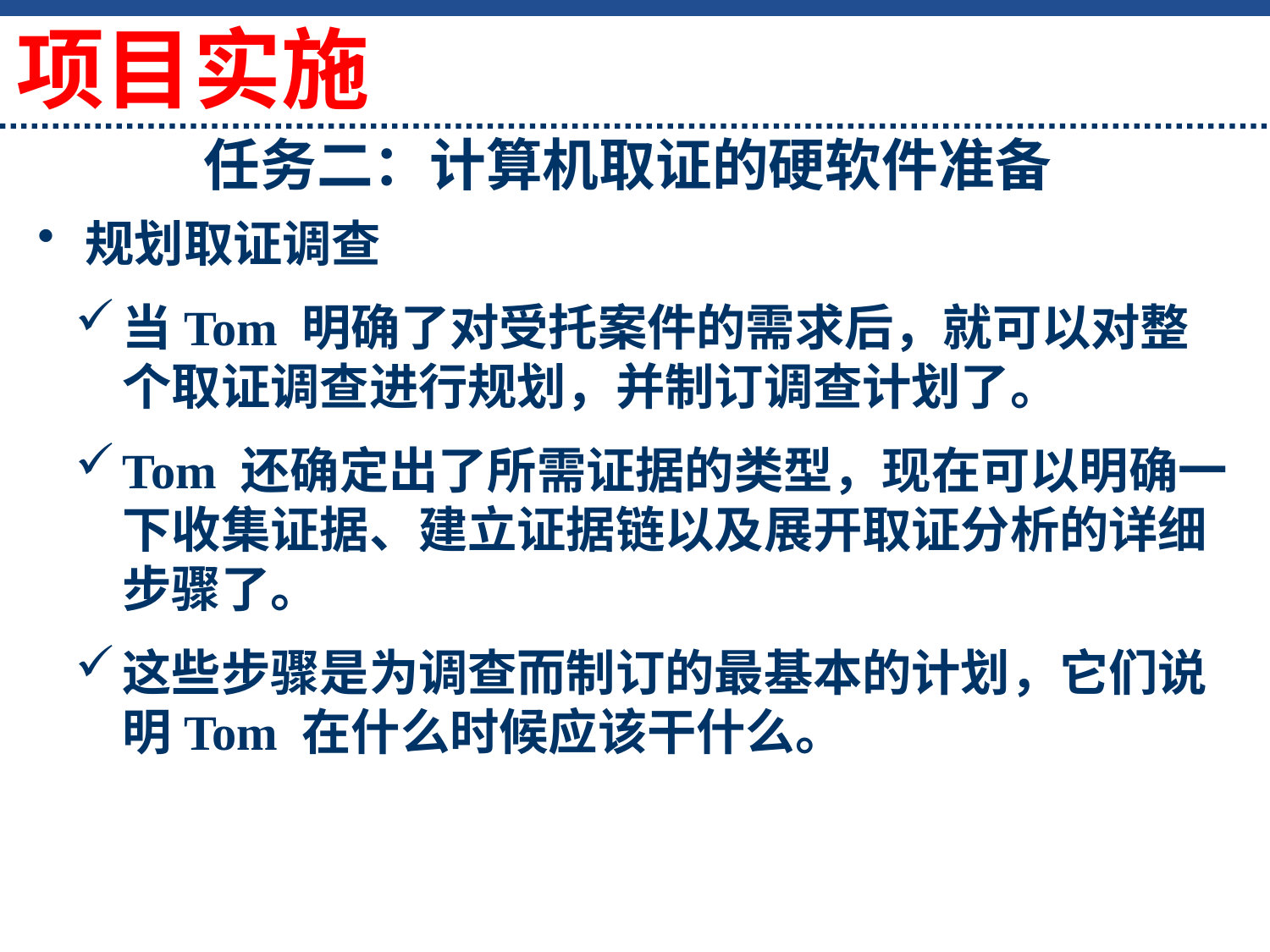

项目实施
# 任务二：计算机取证的硬软件准备
规划取证调查
当Tom 明确了对受托案件的需求后，就可以对整个取证调查进行规划，并制订调查计划了。
Tom 还确定出了所需证据的类型，现在可以明确一下收集证据、建立证据链以及展开取证分析的详细步骤了。
这些步骤是为调查而制订的最基本的计划，它们说明Tom 在什么时候应该干什么。